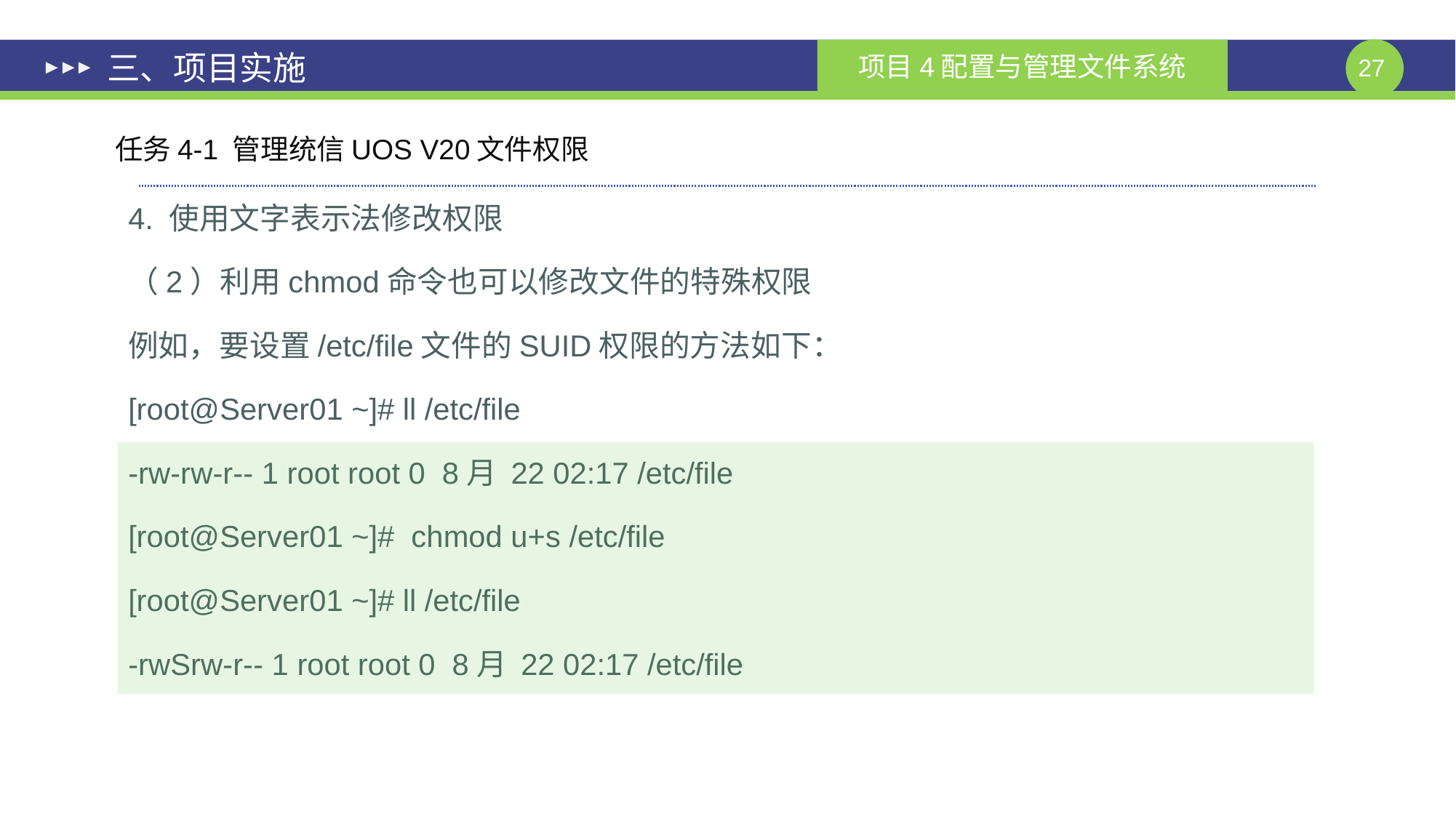

# 三、项目实施
任务4-1 管理统信UOS V20文件权限
4. 使用文字表示法修改权限
（2）利用chmod命令也可以修改文件的特殊权限
例如，要设置/etc/file文件的SUID权限的方法如下：
[root@Server01 ~]# ll /etc/file
-rw-rw-r-- 1 root root 0  8月 22 02:17 /etc/file
[root@Server01 ~]#  chmod u+s /etc/file
[root@Server01 ~]# ll /etc/file
-rwSrw-r-- 1 root root 0  8月 22 02:17 /etc/file